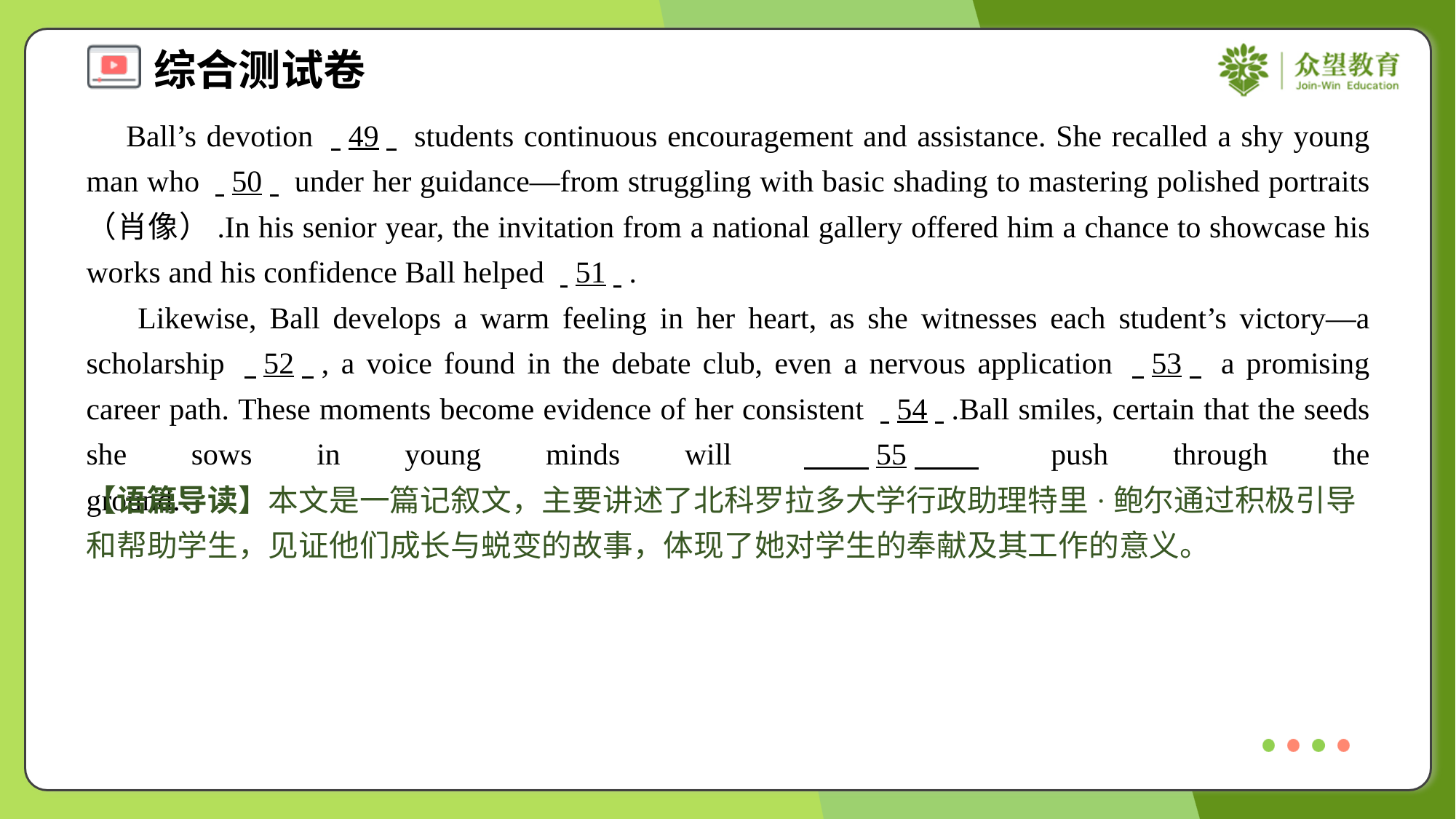

Ball’s devotion . .49. . students continuous encouragement and assistance. She recalled a shy young man who . .50. . under her guidance—from struggling with basic shading to mastering polished portraits （肖像）.In his senior year, the invitation from a national gallery offered him a chance to showcase his works and his confidence Ball helped . .51. ..
    Likewise, Ball develops a warm feeling in her heart, as she witnesses each student’s victory—a scholarship . .52. ., a voice found in the debate club, even a nervous application . .53. . a promising career path. These moments become evidence of her consistent . .54. ..Ball smiles, certain that the seeds she sows in young minds will . .55. . push through the ground.#1.5
【语篇导读】本文是一篇记叙文，主要讲述了北科罗拉多大学行政助理特里·鲍尔通过积极引导和帮助学生，见证他们成长与蜕变的故事，体现了她对学生的奉献及其工作的意义。